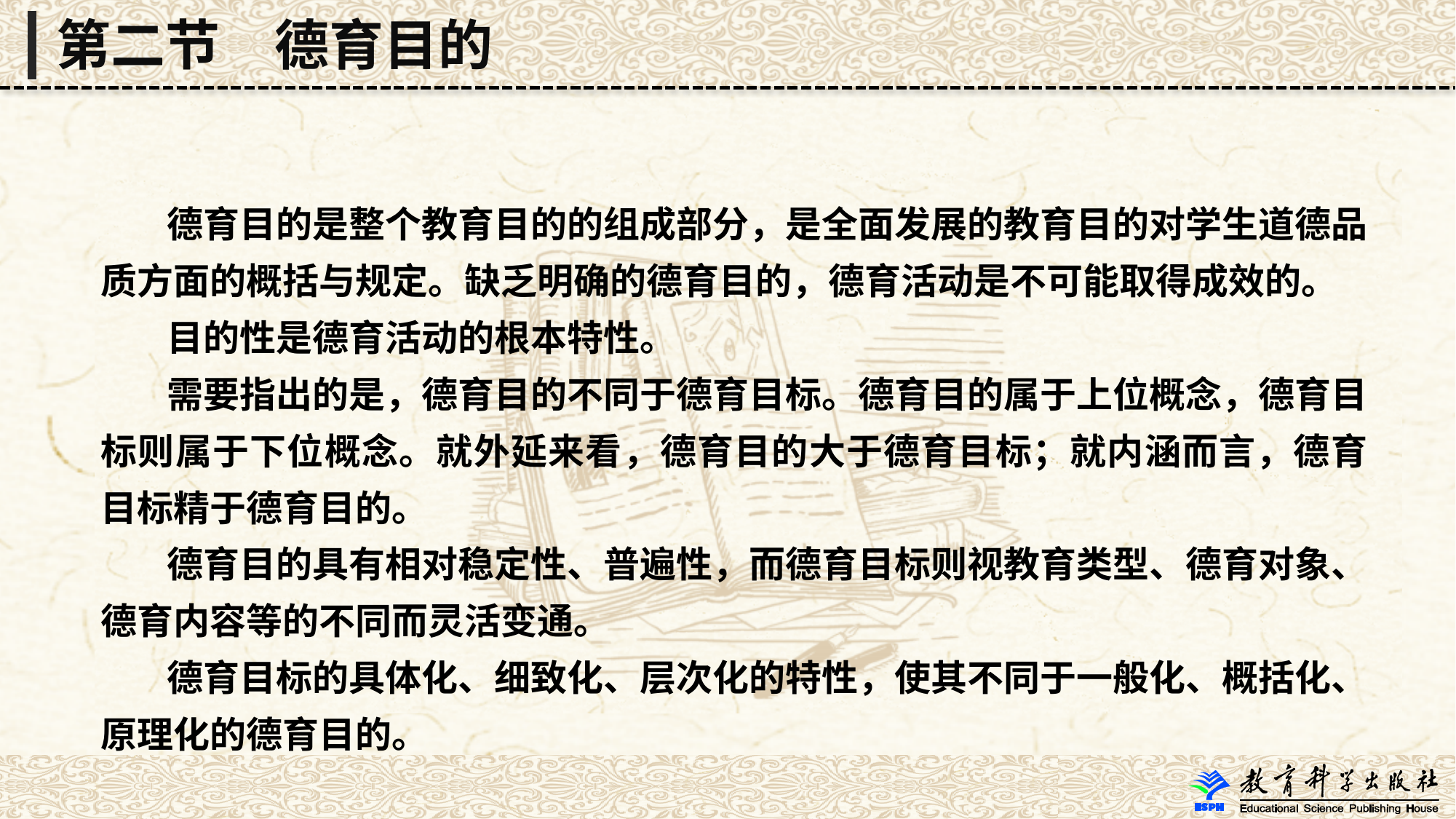

第二节　德育目的

       德育目的是整个教育目的的组成部分，是全面发展的教育目的对学生道德品质方面的概括与规定。缺乏明确的德育目的，德育活动是不可能取得成效的。
       目的性是德育活动的根本特性。
       需要指出的是，德育目的不同于德育目标。德育目的属于上位概念，德育目标则属于下位概念。就外延来看，德育目的大于德育目标；就内涵而言，德育目标精于德育目的。
       德育目的具有相对稳定性、普遍性，而德育目标则视教育类型、德育对象、德育内容等的不同而灵活变通。
       德育目标的具体化、细致化、层次化的特性，使其不同于一般化、概括化、原理化的德育目的。